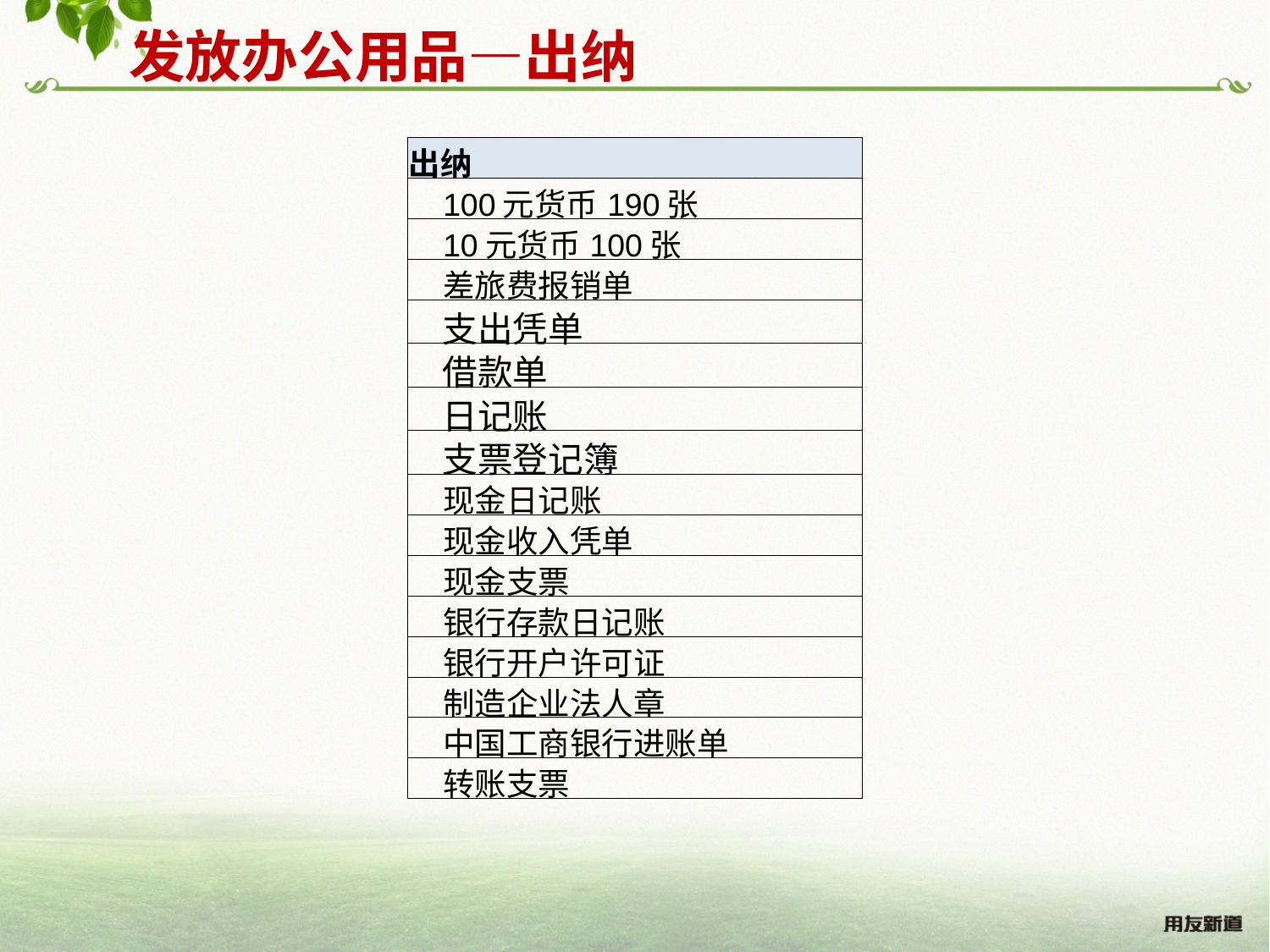

发放办公用品—出纳
| 出纳 |
| --- |
| 100元货币190张 |
| 10元货币100张 |
| 差旅费报销单 |
| 支出凭单 |
| 借款单 |
| 日记账 |
| 支票登记簿 |
| 现金日记账 |
| 现金收入凭单 |
| 现金支票 |
| 银行存款日记账 |
| 银行开户许可证 |
| 制造企业法人章 |
| 中国工商银行进账单 |
| 转账支票 |